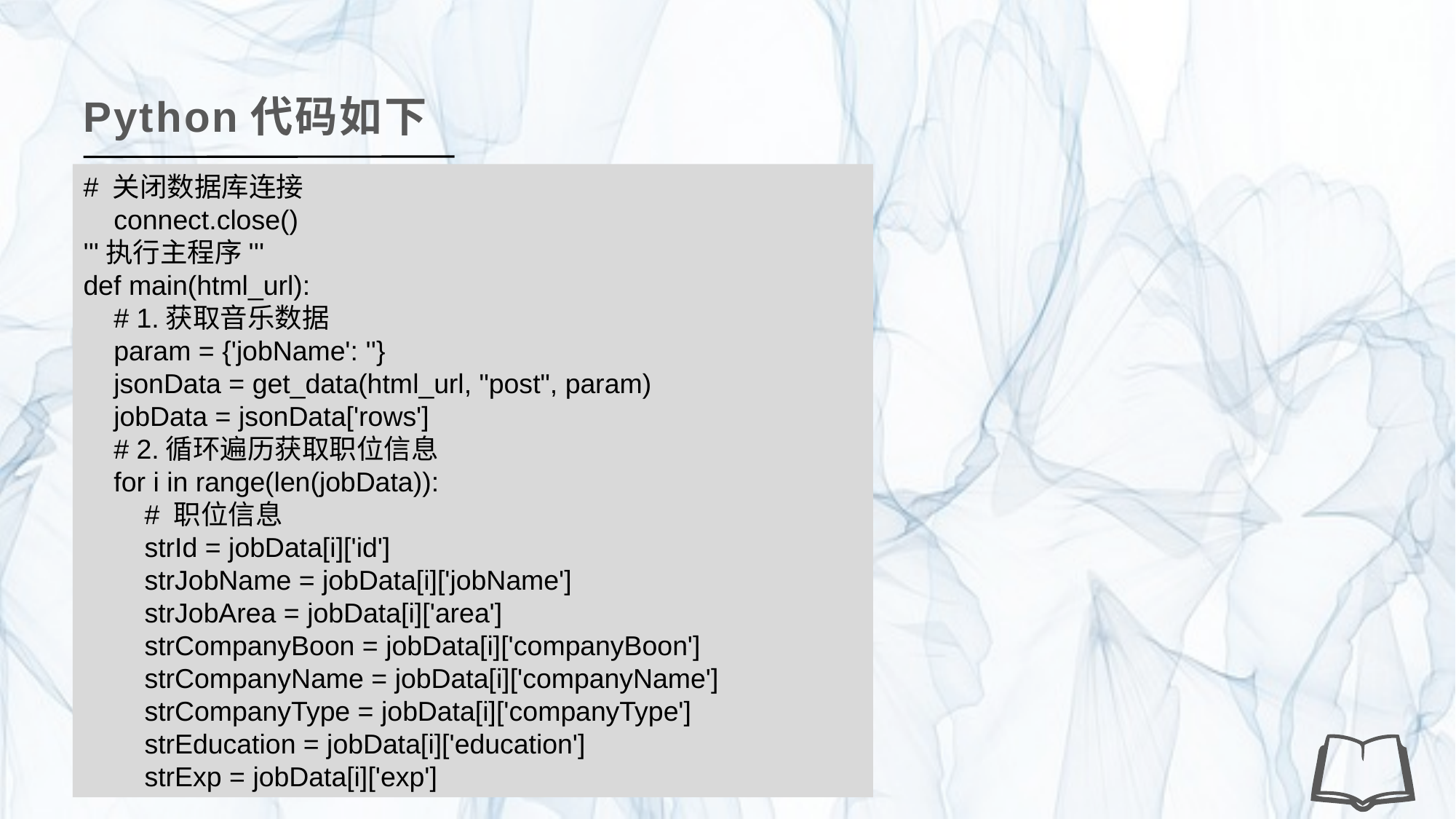

Python代码如下
# 关闭数据库连接
    connect.close()
'''执行主程序'''
def main(html_url):
    # 1.获取音乐数据
    param = {'jobName': ''}
    jsonData = get_data(html_url, "post", param)
    jobData = jsonData['rows']
    # 2.循环遍历获取职位信息
    for i in range(len(jobData)):
        # 职位信息
        strId = jobData[i]['id']
        strJobName = jobData[i]['jobName']
        strJobArea = jobData[i]['area']
        strCompanyBoon = jobData[i]['companyBoon']
        strCompanyName = jobData[i]['companyName']
        strCompanyType = jobData[i]['companyType']
        strEducation = jobData[i]['education']
        strExp = jobData[i]['exp']

52